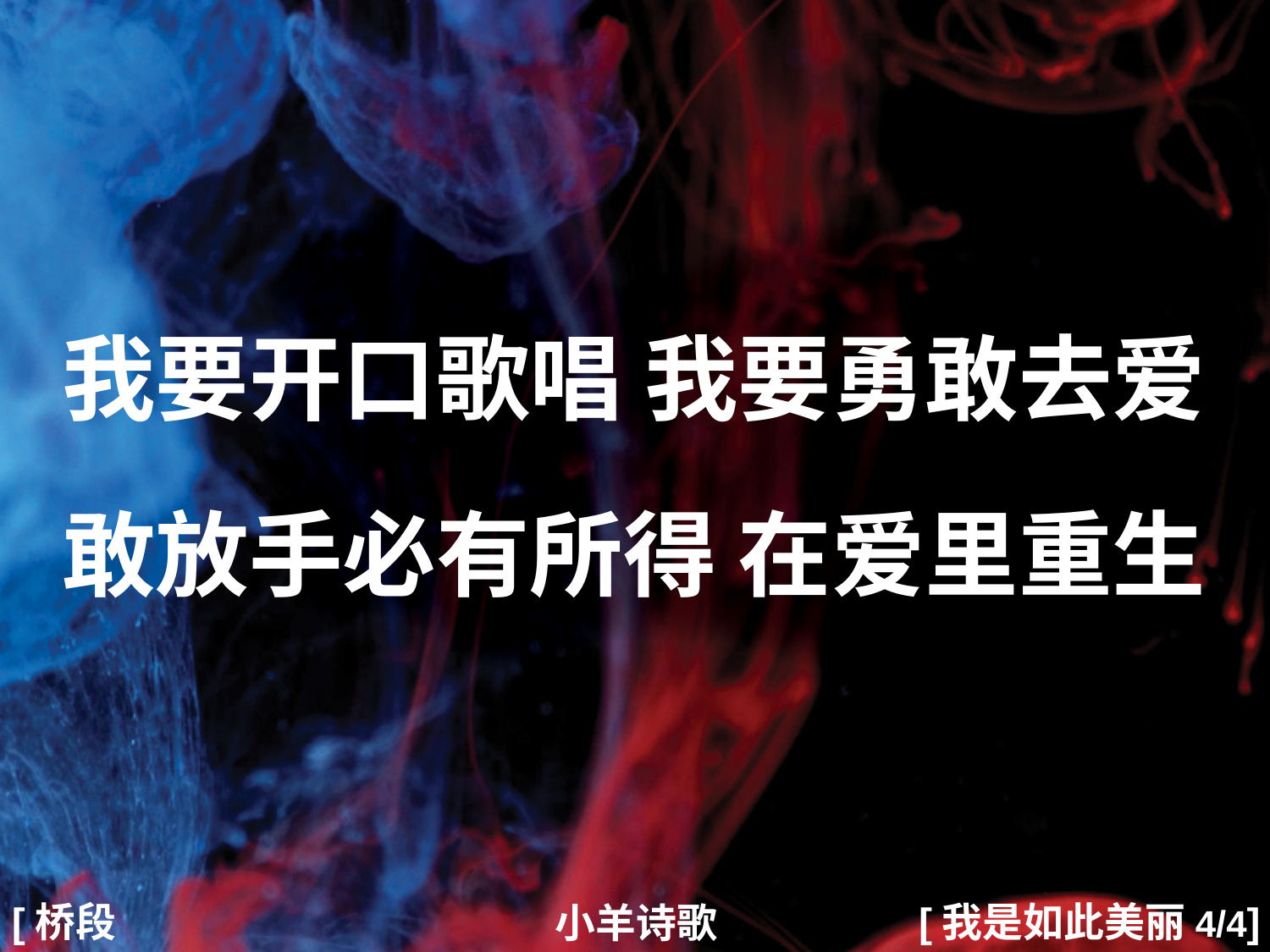

我要开口歌唱 我要勇敢去爱

敢放手必有所得 在爱里重生

#

[桥段2]
[我是如此美丽4/4]
小羊诗歌